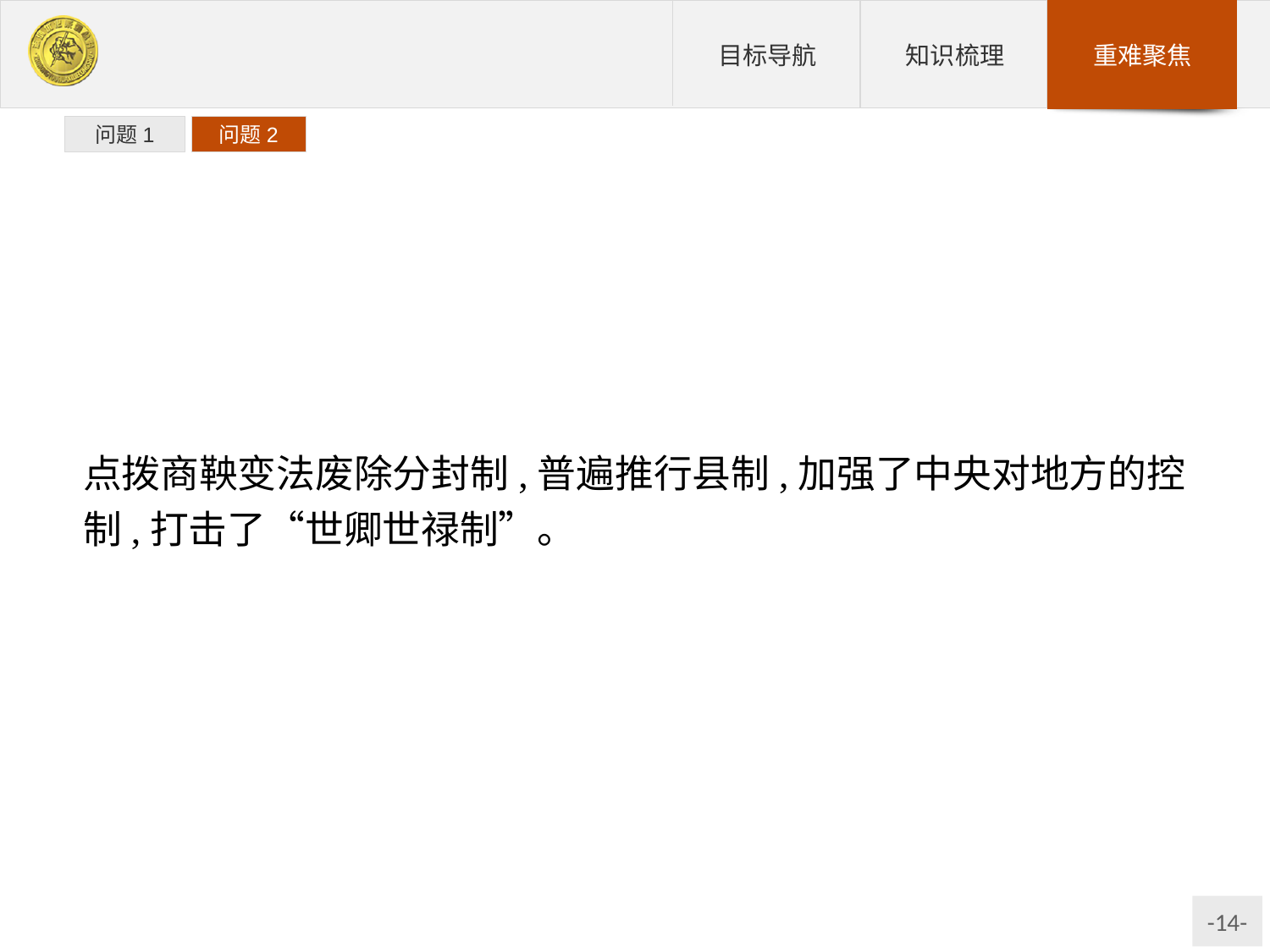

问题1
问题2
点拨商鞅变法废除分封制,普遍推行县制,加强了中央对地方的控制,打击了“世卿世禄制”。